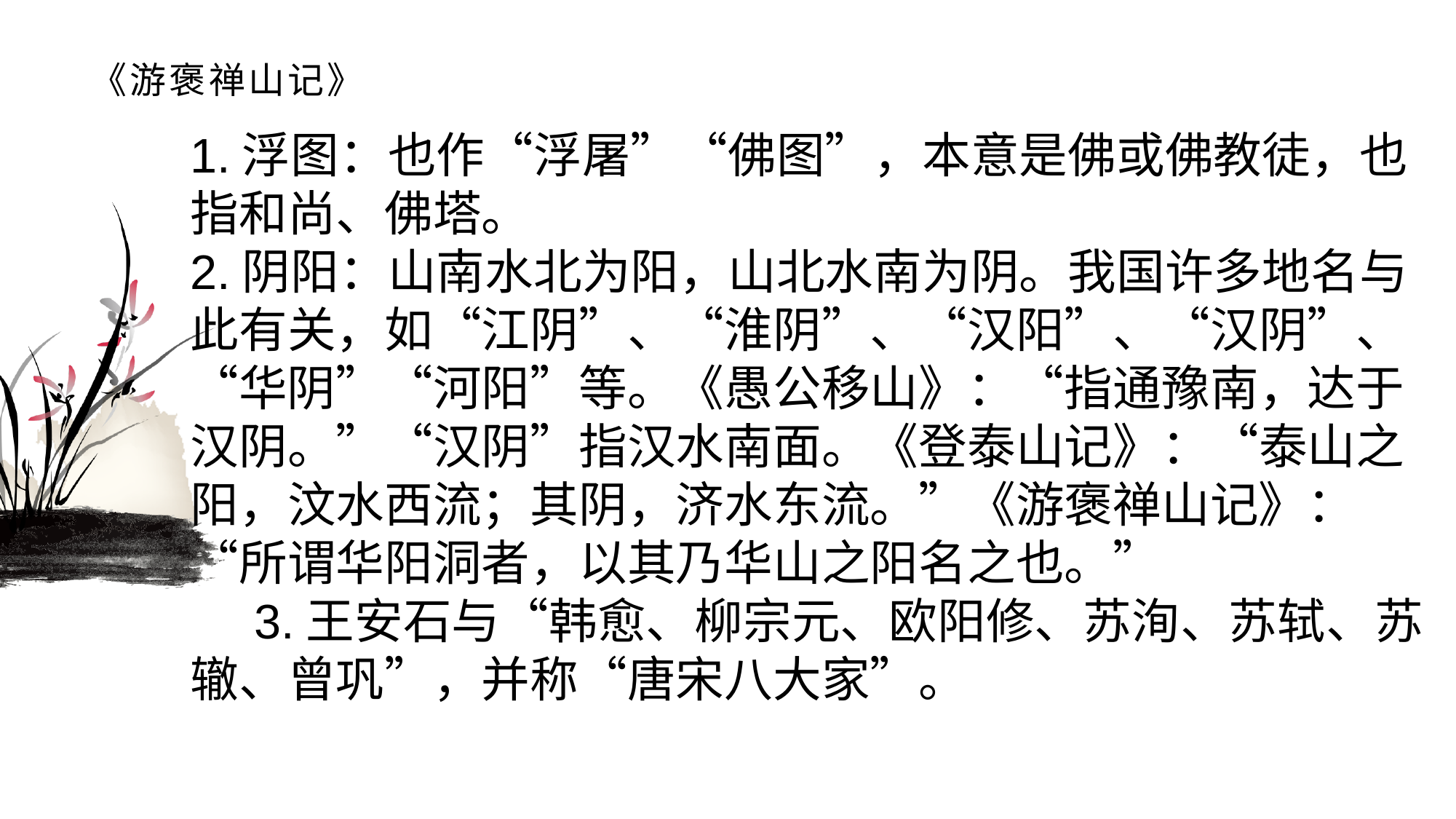

# 《游褒禅山记》
1.浮图：也作“浮屠”“佛图”，本意是佛或佛教徒，也指和尚、佛塔。2.阴阳：山南水北为阳，山北水南为阴。我国许多地名与此有关，如“江阴”、“淮阴”、“汉阳”、“汉阴”、“华阴”“河阳”等。《愚公移山》：“指通豫南，达于汉阴。”“汉阴”指汉水南面。《登泰山记》：“泰山之阳，汶水西流；其阴，济水东流。”《游褒禅山记》：“所谓华阳洞者，以其乃华山之阳名之也。”3.王安石与“韩愈、柳宗元、欧阳修、苏洵、苏轼、苏辙、曾巩”，并称“唐宋八大家”。